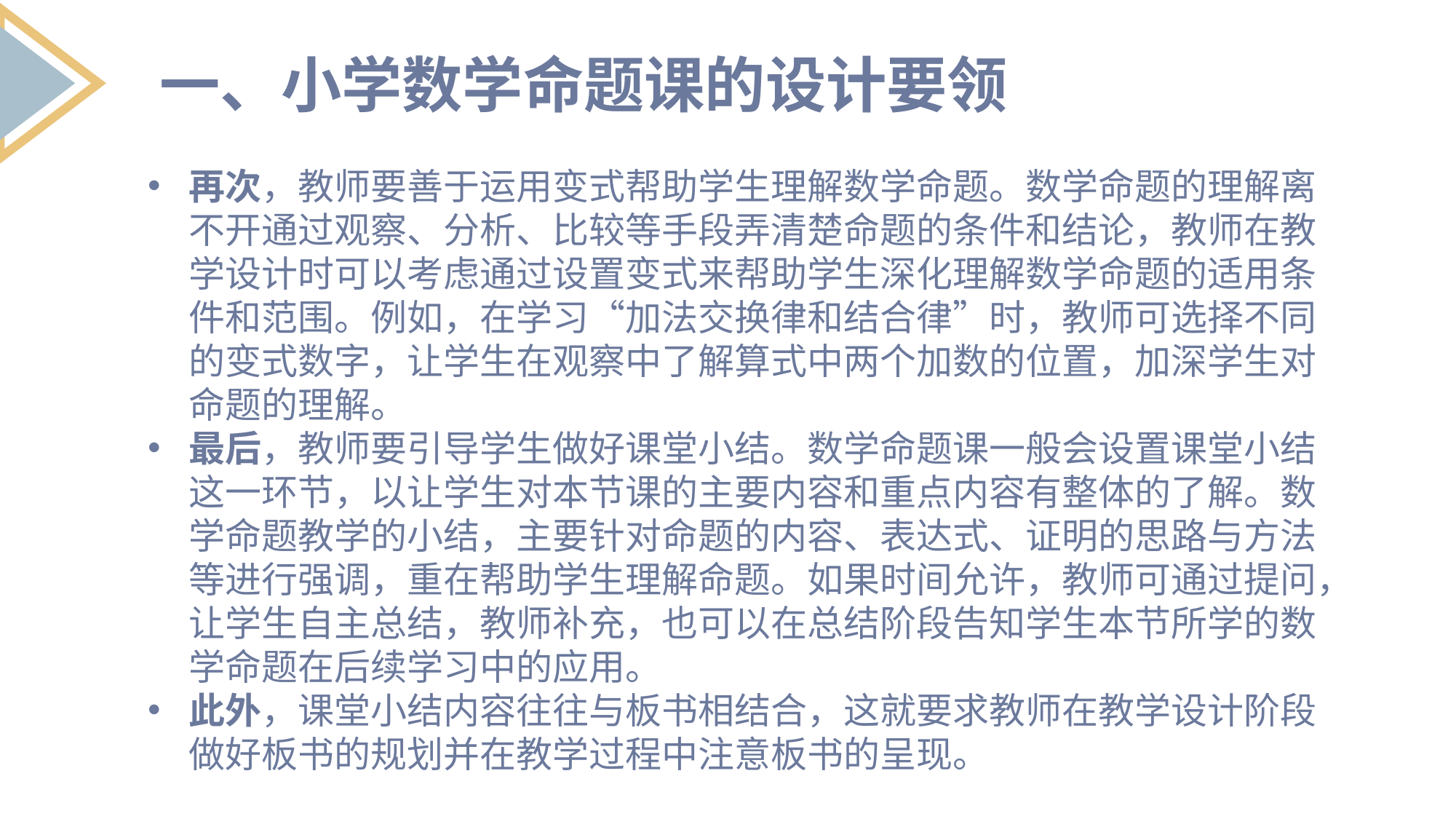

一、小学数学命题课的设计要领

再次，教师要善于运用变式帮助学生理解数学命题。数学命题的理解离不开通过观察、分析、比较等手段弄清楚命题的条件和结论，教师在教学设计时可以考虑通过设置变式来帮助学生深化理解数学命题的适用条件和范围。例如，在学习“加法交换律和结合律”时，教师可选择不同的变式数字，让学生在观察中了解算式中两个加数的位置，加深学生对命题的理解。
最后，教师要引导学生做好课堂小结。数学命题课一般会设置课堂小结这一环节，以让学生对本节课的主要内容和重点内容有整体的了解。数学命题教学的小结，主要针对命题的内容、表达式、证明的思路与方法等进行强调，重在帮助学生理解命题。如果时间允许，教师可通过提问，让学生自主总结，教师补充，也可以在总结阶段告知学生本节所学的数学命题在后续学习中的应用。
此外，课堂小结内容往往与板书相结合，这就要求教师在教学设计阶段做好板书的规划并在教学过程中注意板书的呈现。